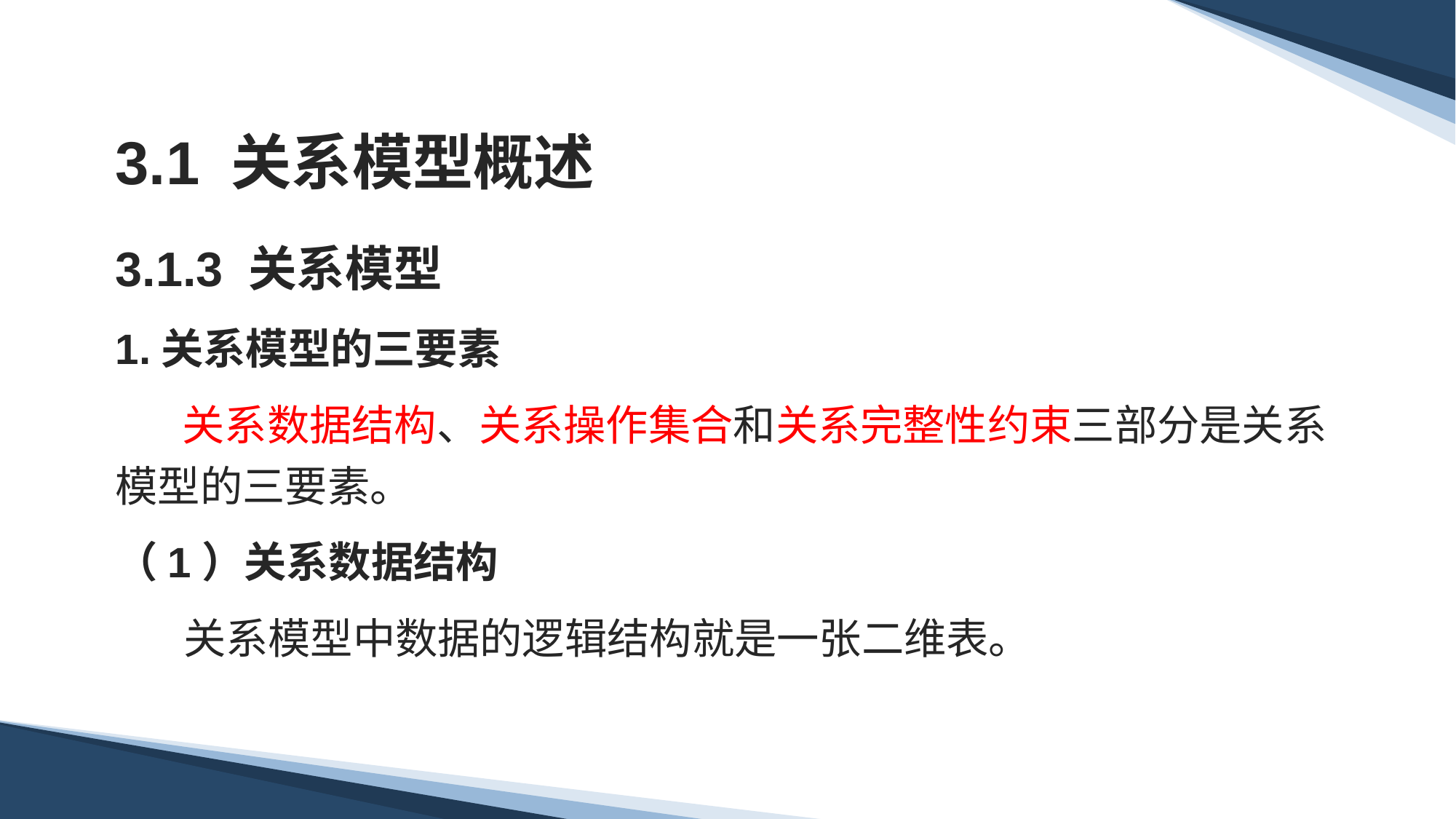

# 3.1 关系模型概述
3.1.3 关系模型
1.关系模型的三要素
      关系数据结构、关系操作集合和关系完整性约束三部分是关系模型的三要素。
（1）关系数据结构
      关系模型中数据的逻辑结构就是一张二维表。